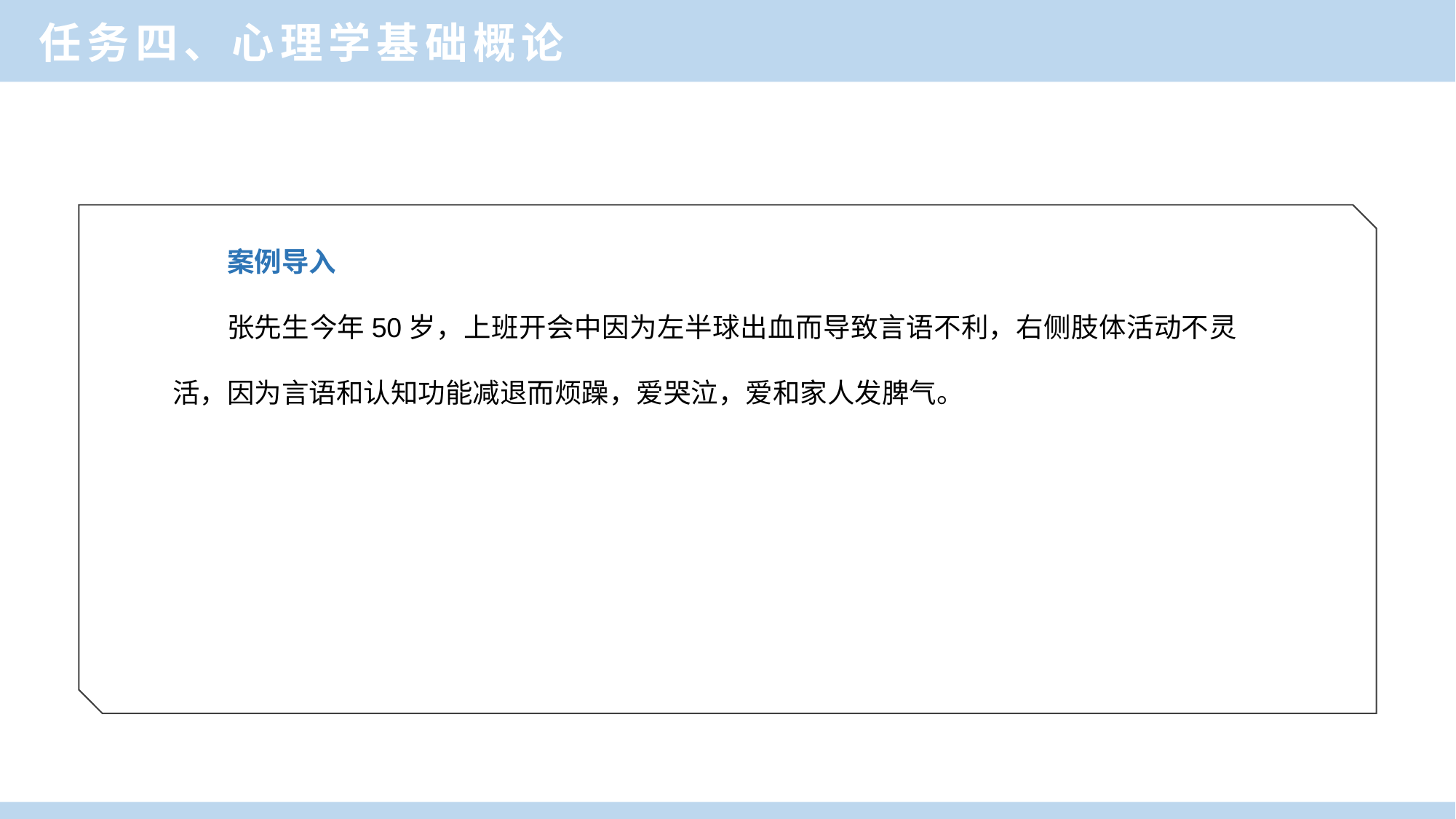

任务四、心理学基础概论

案例导入
张先生今年50岁，上班开会中因为左半球出血而导致言语不利，右侧肢体活动不灵活，因为言语和认知功能减退而烦躁，爱哭泣，爱和家人发脾气。